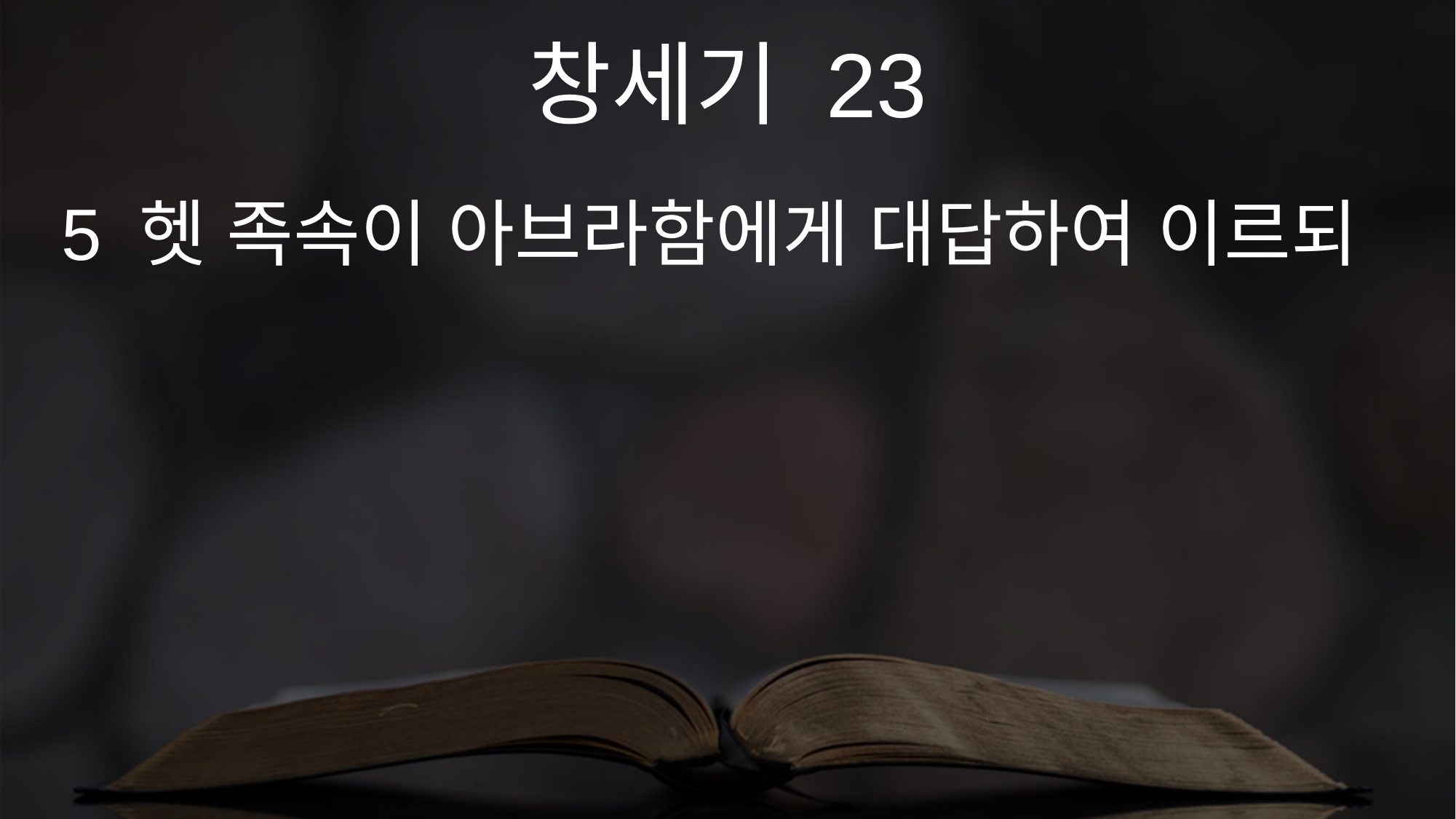

창세기 23
5 헷 족속이 아브라함에게 대답하여 이르되